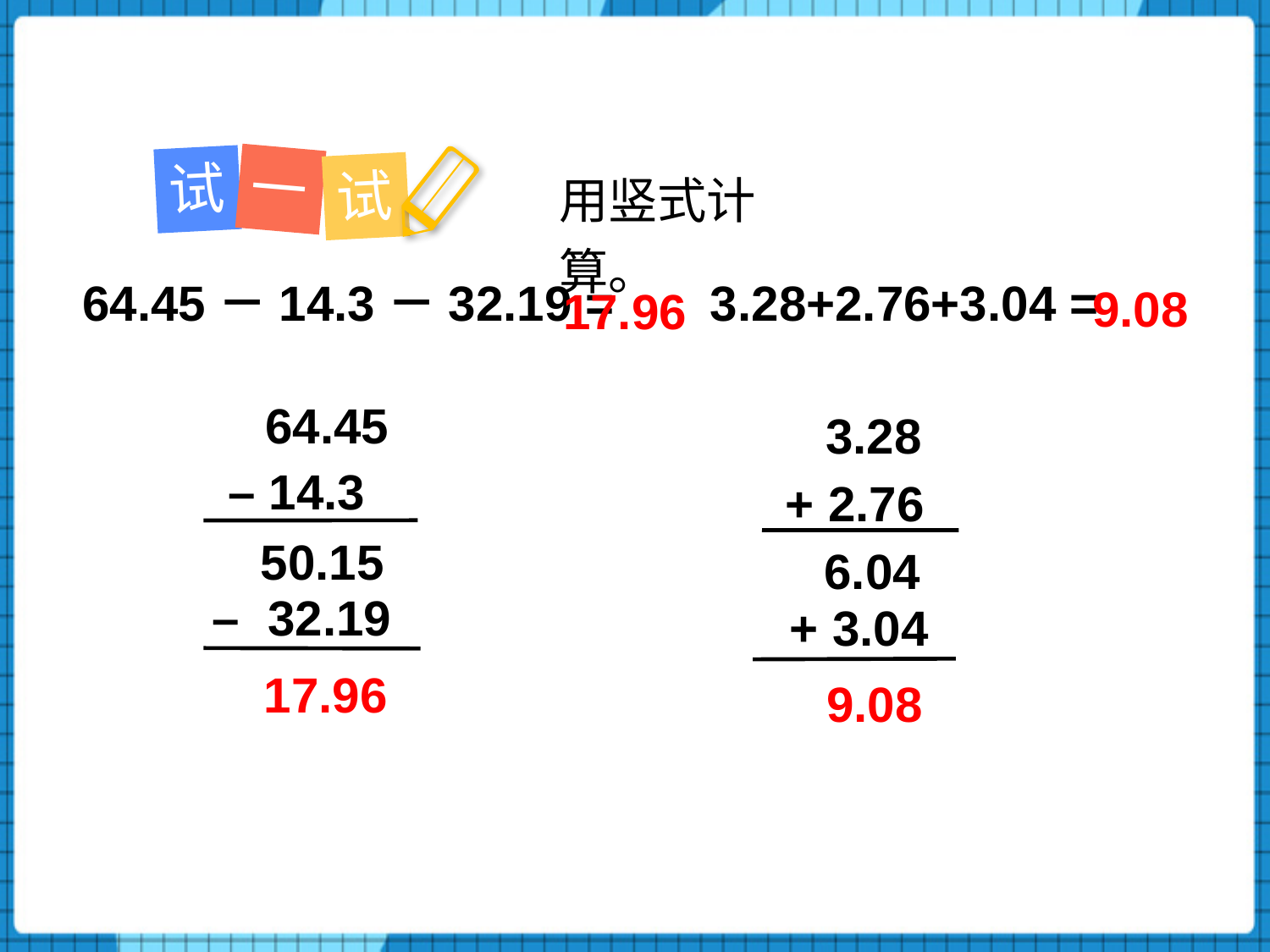

一
试
试
用竖式计算。
9.08
17.96
3.28+2.76+3.04 =
64.45－14.3－32.19 =
  64.45
  3.28
   – 14.3
   + 2.76
50.15
6.04

   –  32.19
   + 3.04
17.96

9.08